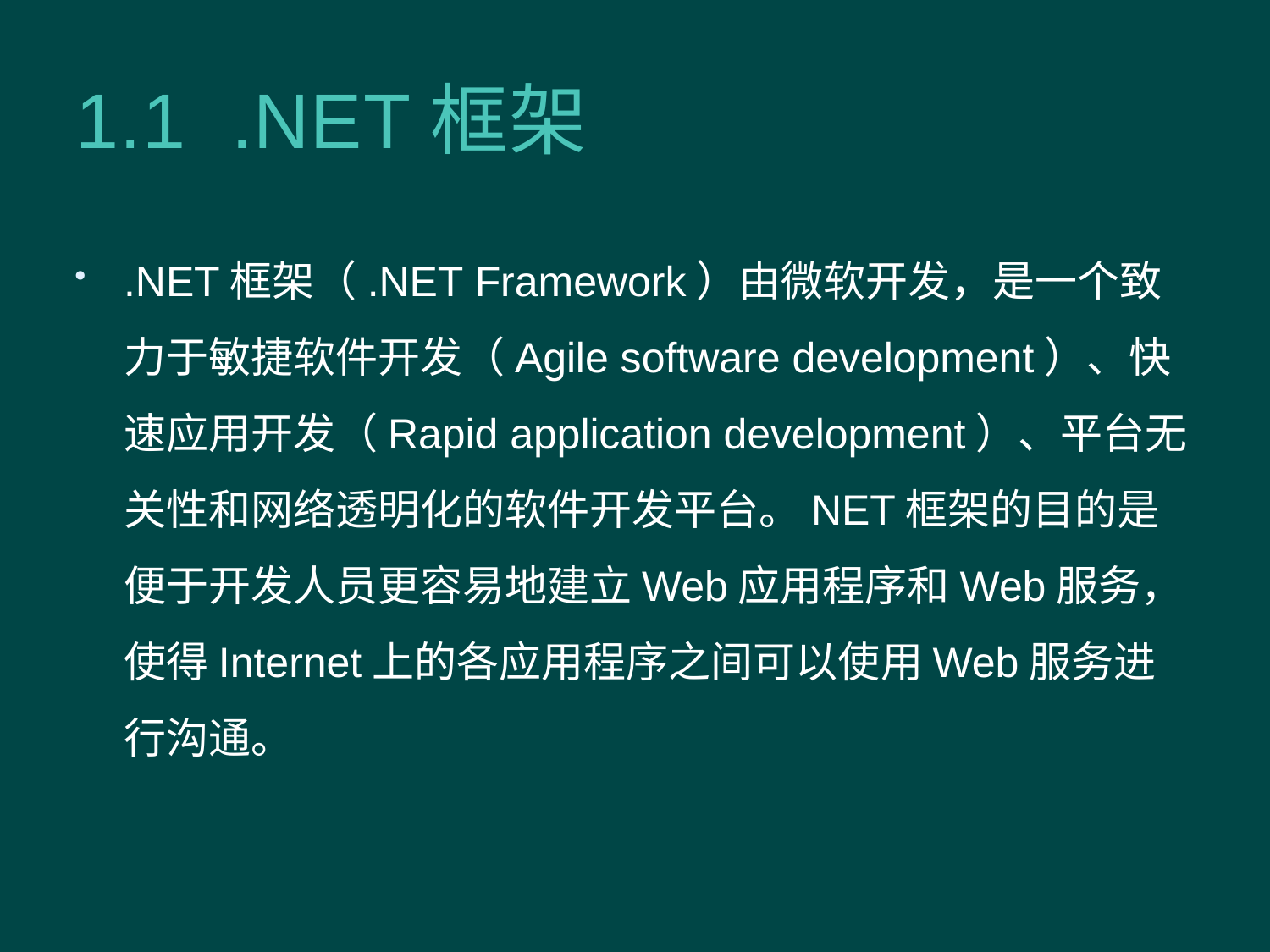

# 1.1  .NET框架
.NET框架（.NET Framework）由微软开发，是一个致力于敏捷软件开发（Agile software development）、快速应用开发（Rapid application development）、平台无关性和网络透明化的软件开发平台。NET框架的目的是便于开发人员更容易地建立Web应用程序和Web服务，使得Internet上的各应用程序之间可以使用Web服务进行沟通。